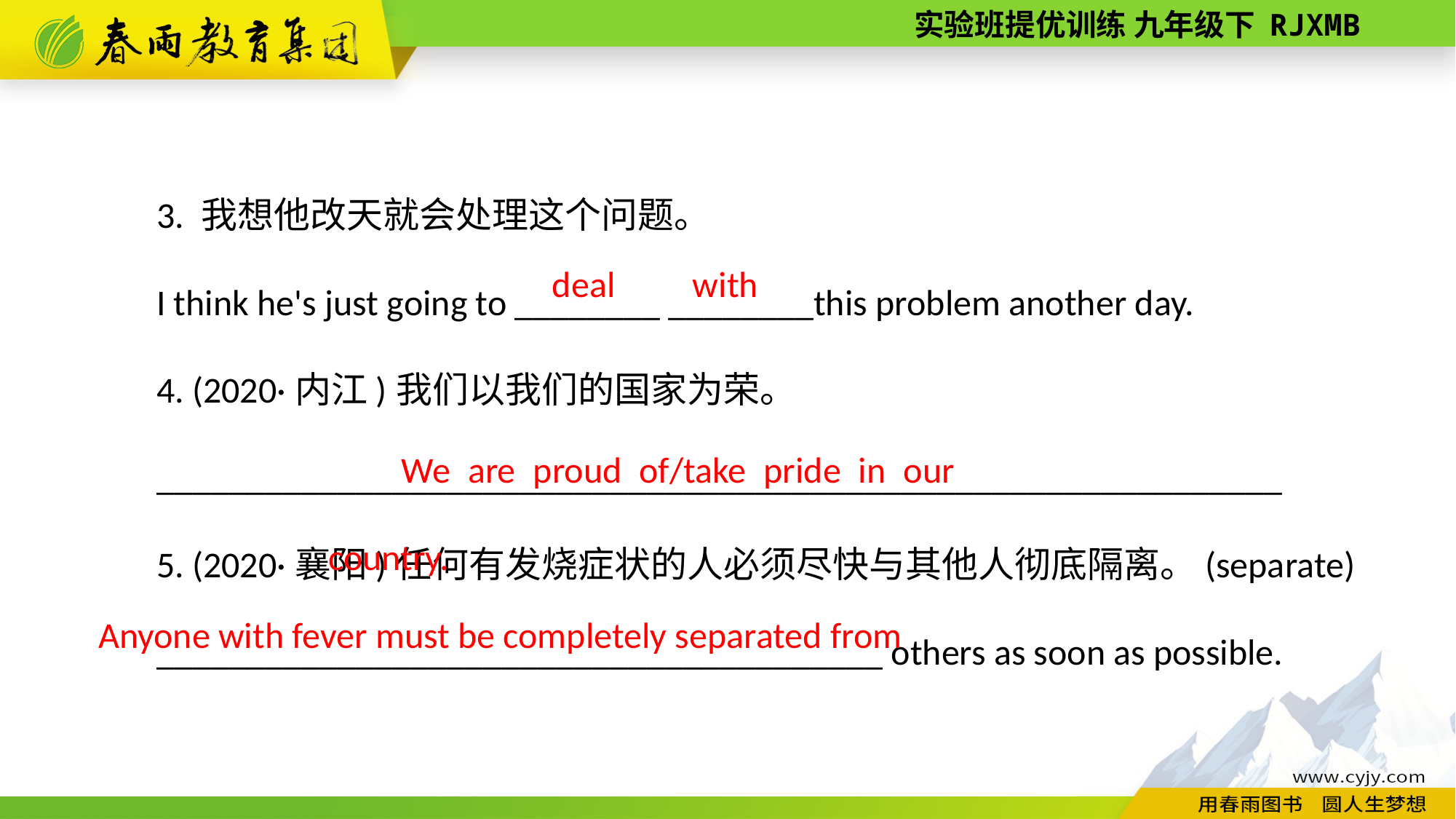

3. 我想他改天就会处理这个问题。
I think he's just going to ________ ________this problem another day.
4. (2020·内江)我们以我们的国家为荣。
______________________________________________________________
5. (2020·襄阳)任何有发烧症状的人必须尽快与其他人彻底隔离。(separate)
________________________________________ others as soon as possible.
deal
with
We are proud of/take pride in our country.
Anyone with fever must be completely separated from